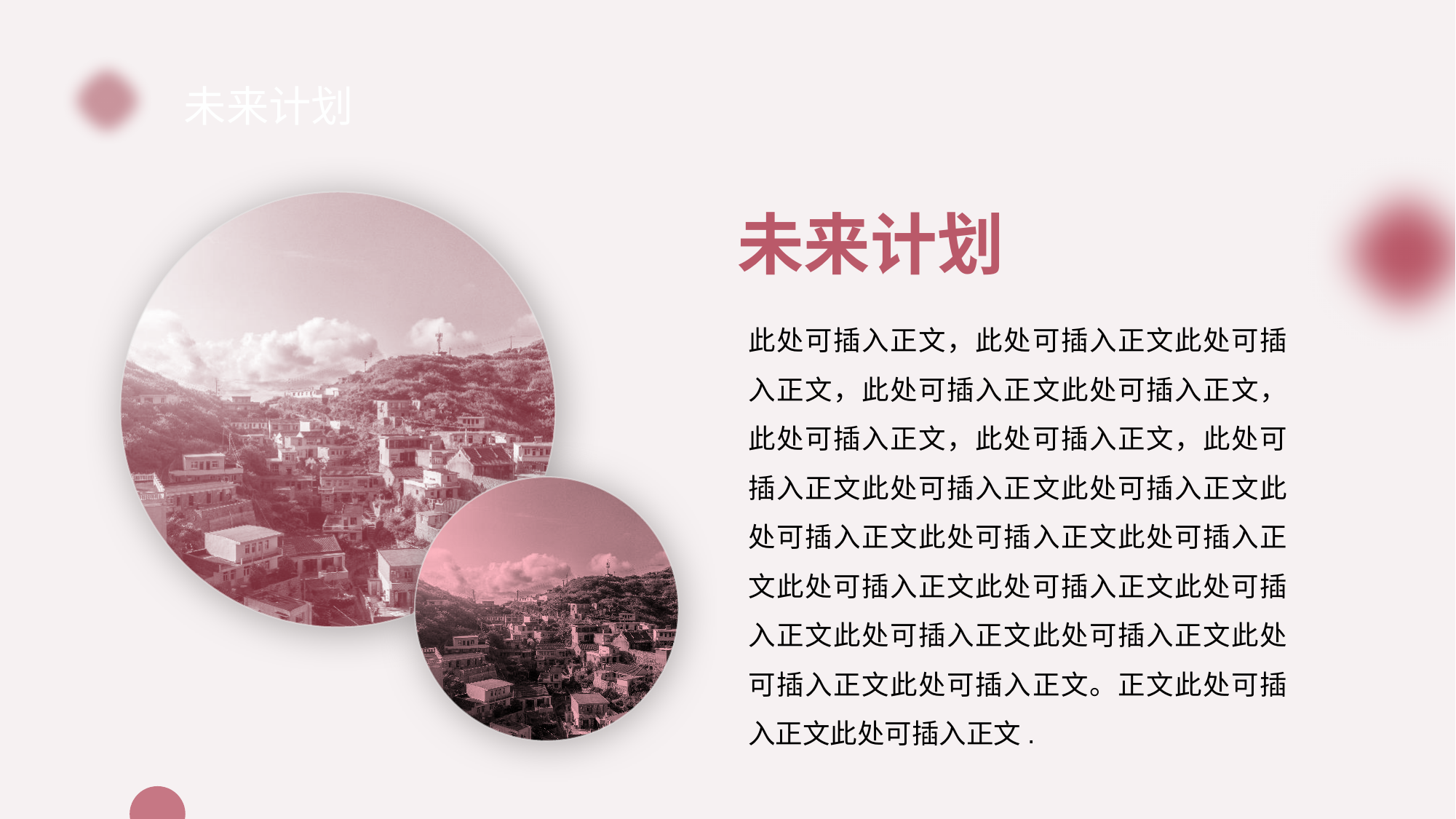

未来计划

未来计划
此处可插入正文，此处可插入正文此处可插入正文，此处可插入正文此处可插入正文，此处可插入正文，此处可插入正文，此处可插入正文此处可插入正文此处可插入正文此处可插入正文此处可插入正文此处可插入正文此处可插入正文此处可插入正文此处可插入正文此处可插入正文此处可插入正文此处可插入正文此处可插入正文。正文此处可插入正文此处可插入正文.